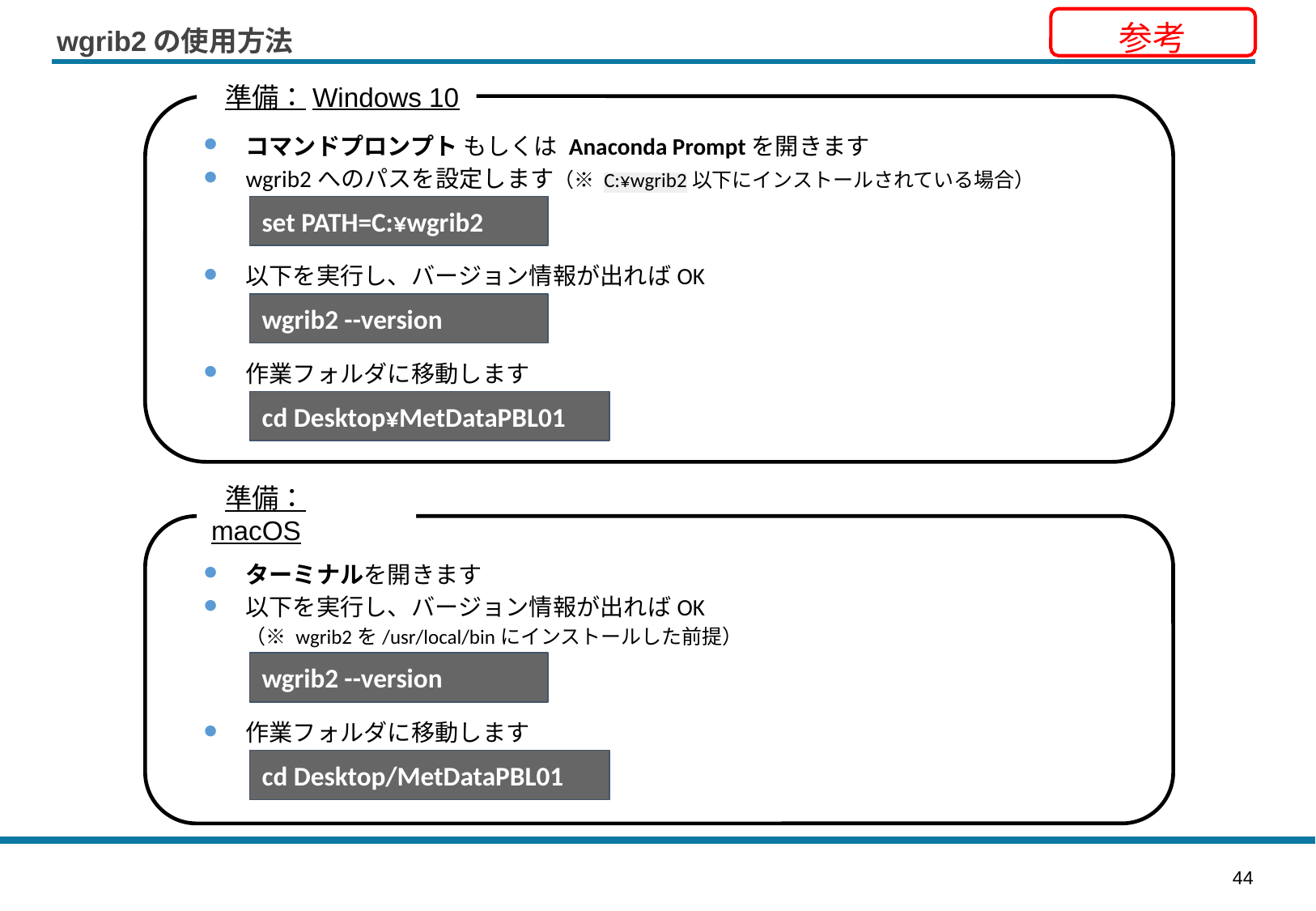

# wgrib2の使用方法
参考
 準備：Windows 10

コマンドプロンプト もしくは Anaconda Promptを開きます
wgrib2へのパスを設定します（※ C:¥wgrib2以下にインストールされている場合）

以下を実行し、バージョン情報が出ればOK
作業フォルダに移動します

set PATH=C:¥wgrib2
wgrib2 --version
cd Desktop¥MetDataPBL01
 準備：macOS

ターミナルを開きます
以下を実行し、バージョン情報が出ればOK
（※ wgrib2を/usr/local/binにインストールした前提）
作業フォルダに移動します

wgrib2 --version
cd Desktop/MetDataPBL01